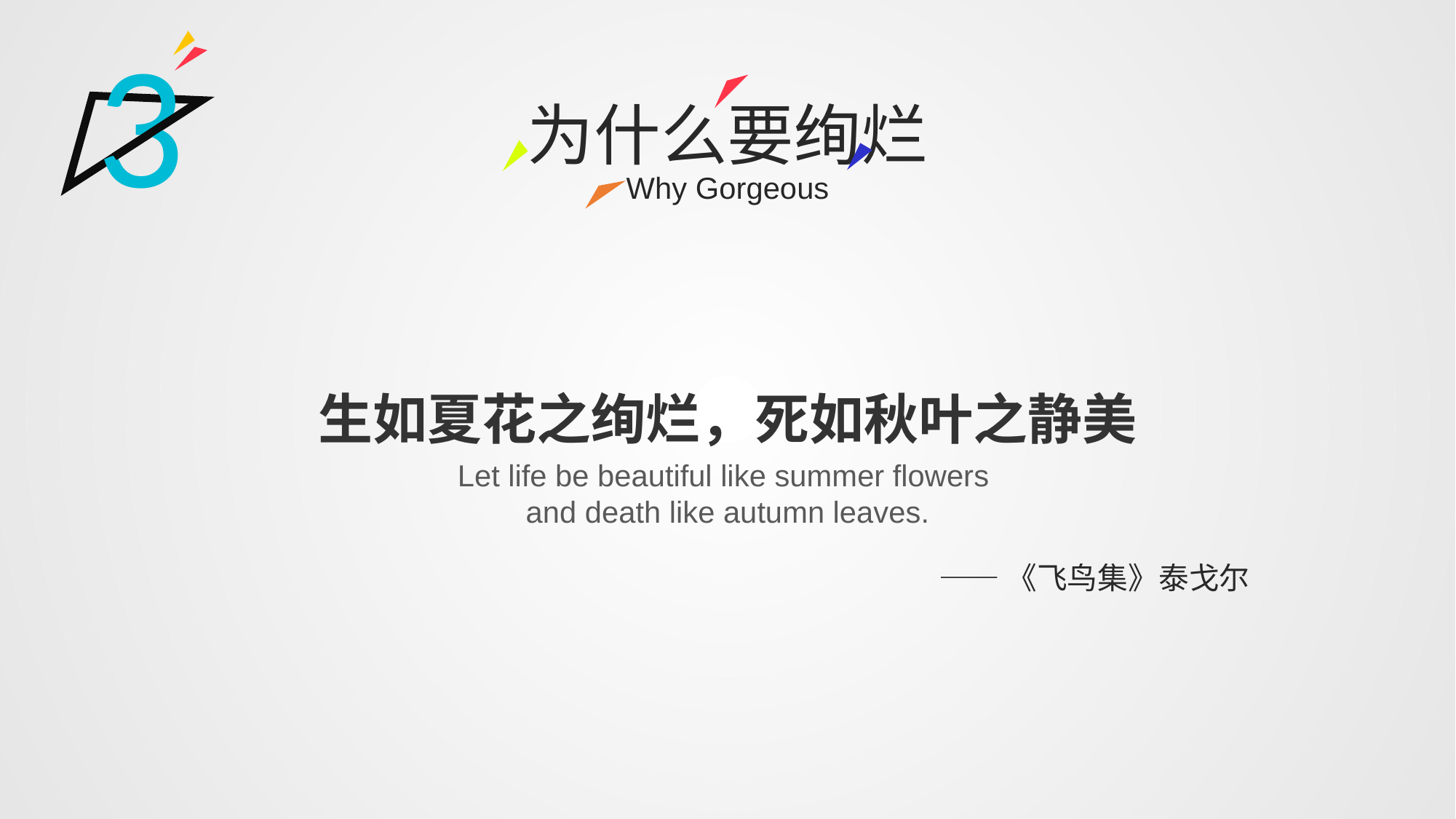

3

为什么要绚烂
Why Gorgeous

生如夏花之绚烂，死如秋叶之静美
Let life be beautiful like summer flowers
and death like autumn leaves.
——《飞鸟集》泰戈尔